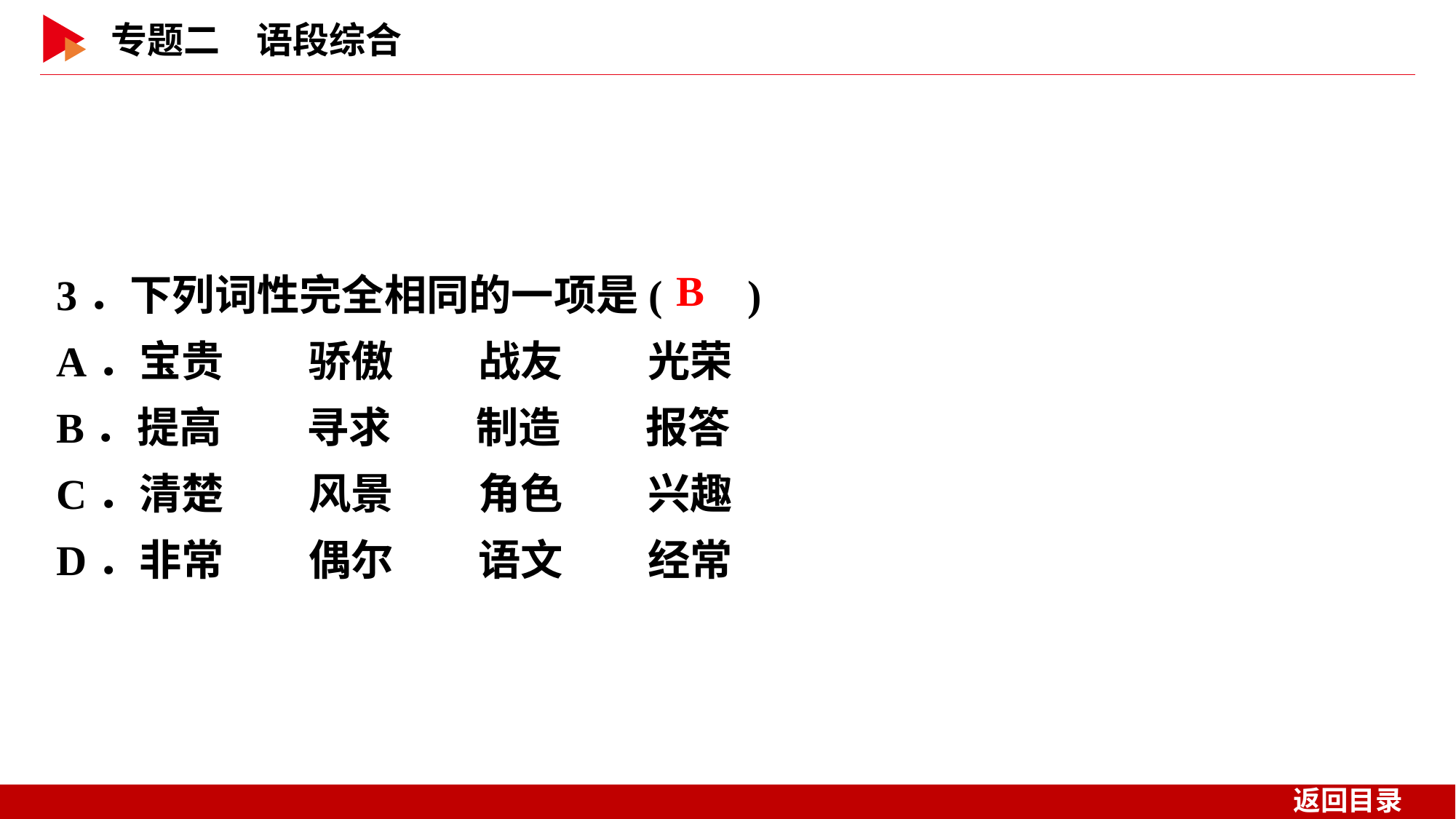

3．下列词性完全相同的一项是(        )
A．宝贵　　骄傲　　战友　　光荣
B．提高　　寻求　　制造　　报答
C．清楚　　风景　　角色　　兴趣
D．非常　　偶尔　　语文　　经常
   B